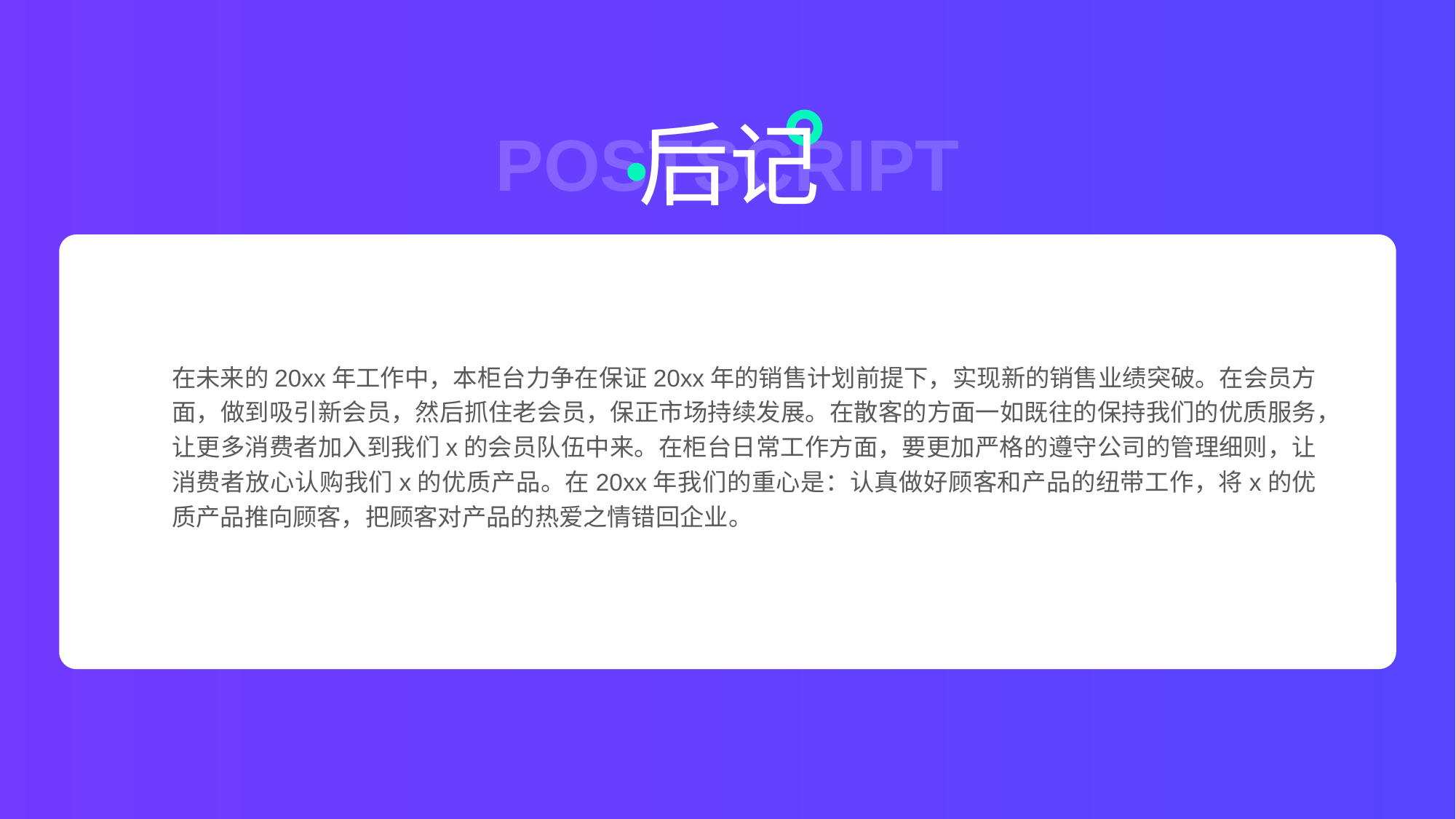

后记

POSTSCRIPT

在未来的20xx年工作中，本柜台力争在保证20xx年的销售计划前提下，实现新的销售业绩突破。在会员方面，做到吸引新会员，然后抓住老会员，保正市场持续发展。在散客的方面一如既往的保持我们的优质服务，让更多消费者加入到我们x的会员队伍中来。在柜台日常工作方面，要更加严格的遵守公司的管理细则，让消费者放心认购我们x的优质产品。在20xx年我们的重心是：认真做好顾客和产品的纽带工作，将x的优质产品推向顾客，把顾客对产品的热爱之情错回企业。